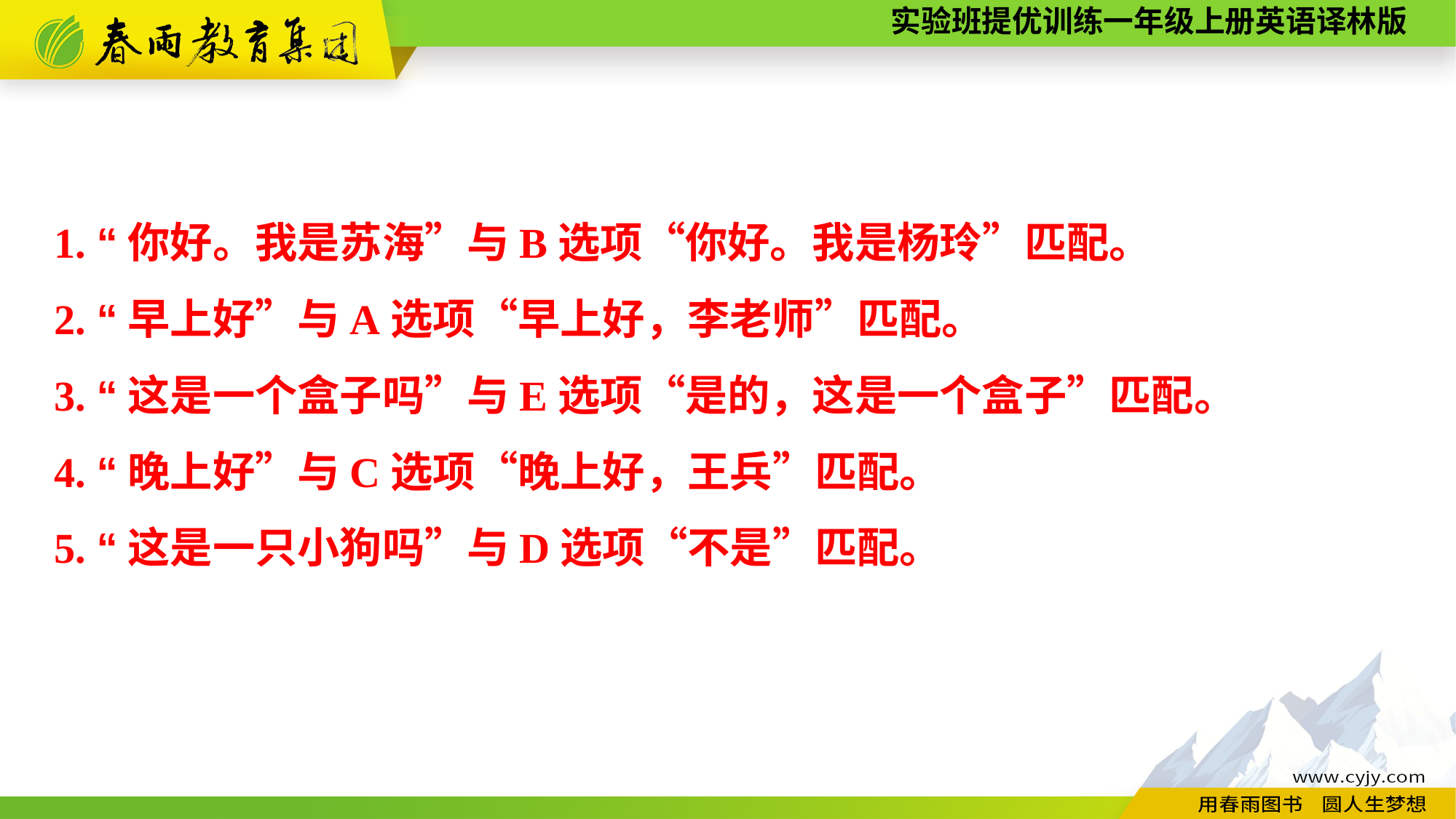

1. “你好。我是苏海”与B选项“你好。我是杨玲”匹配。
2. “早上好”与A选项“早上好，李老师”匹配。
3. “这是一个盒子吗”与E选项“是的，这是一个盒子”匹配。
4. “晚上好”与C选项“晚上好，王兵”匹配。
5. “这是一只小狗吗”与D选项“不是”匹配。